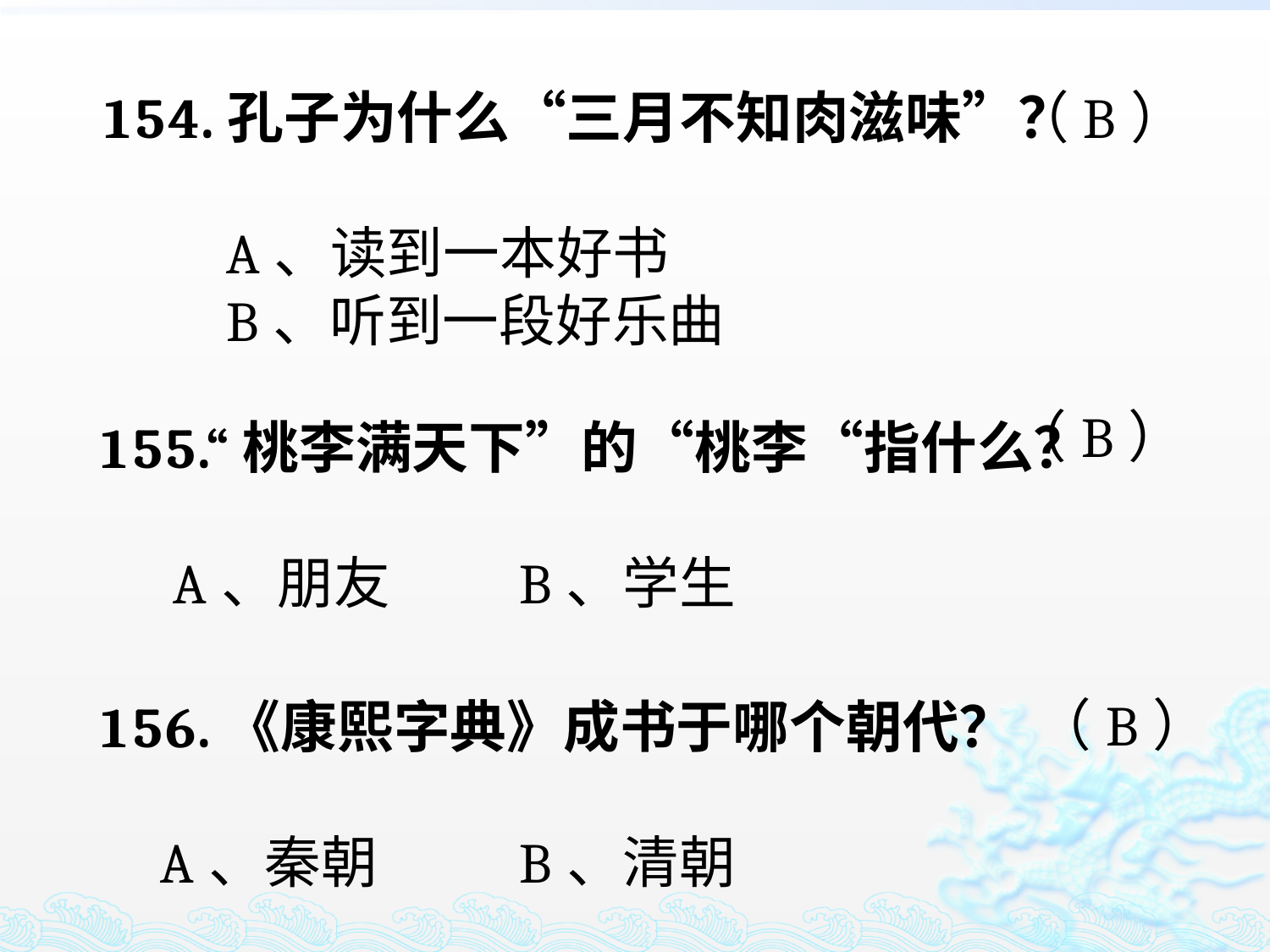

154.孔子为什么“三月不知肉滋味”？

          A、读到一本好书
          B、听到一段好乐曲
（B）
（B）
155.“桃李满天下”的“桃李“指什么？

      A、朋友         B、学生
（B）
156.《康熙字典》成书于哪个朝代？

     A、秦朝          B、清朝